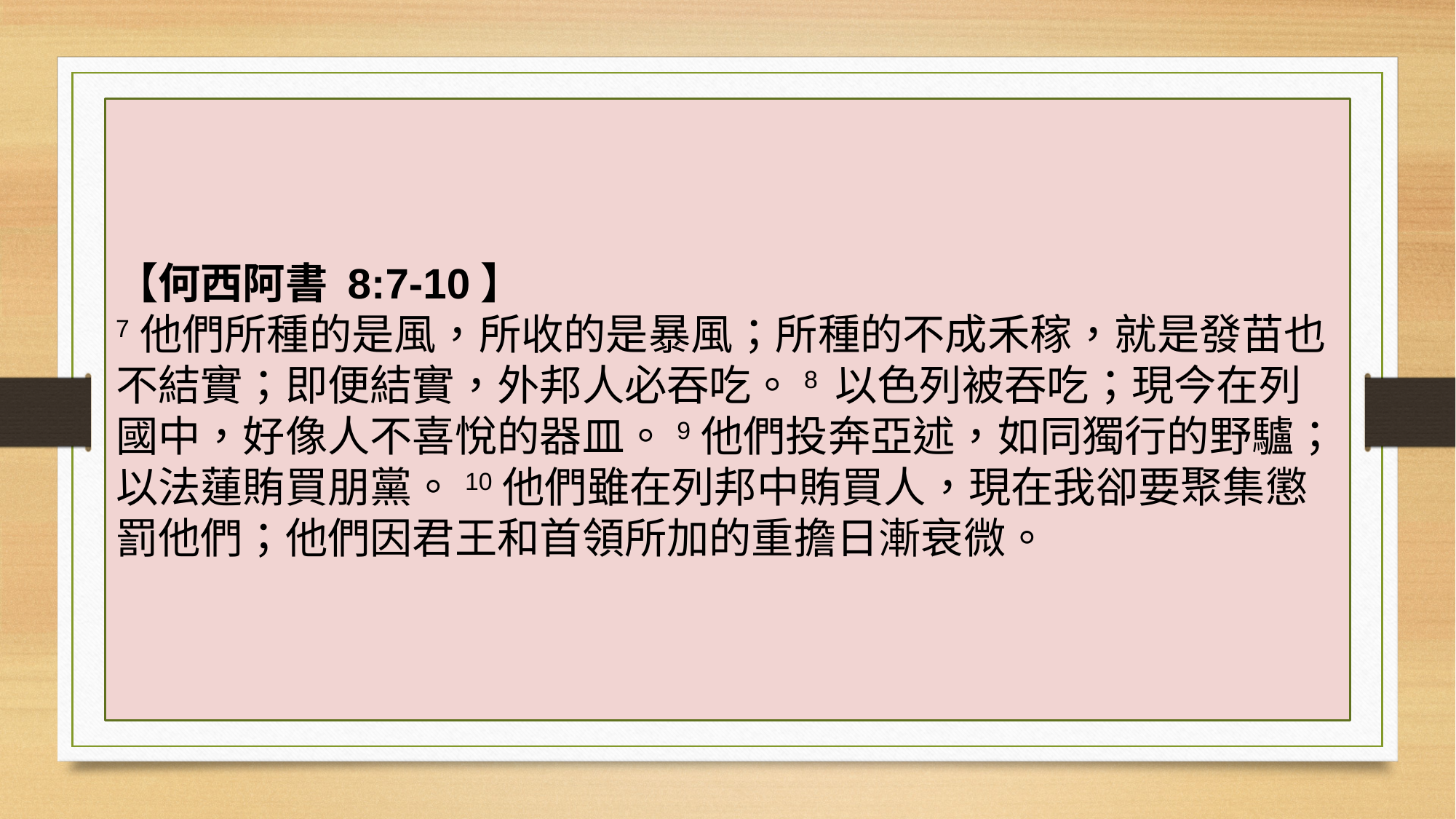

【何西阿書 8:7-10】
7他們所種的是風，所收的是暴風；所種的不成禾稼，就是發苗也不結實；即便結實，外邦人必吞吃。8 以色列被吞吃；現今在列國中，好像人不喜悅的器皿。9他們投奔亞述，如同獨行的野驢；以法蓮賄買朋黨。10他們雖在列邦中賄買人，現在我卻要聚集懲罰他們；他們因君王和首領所加的重擔日漸衰微。
#